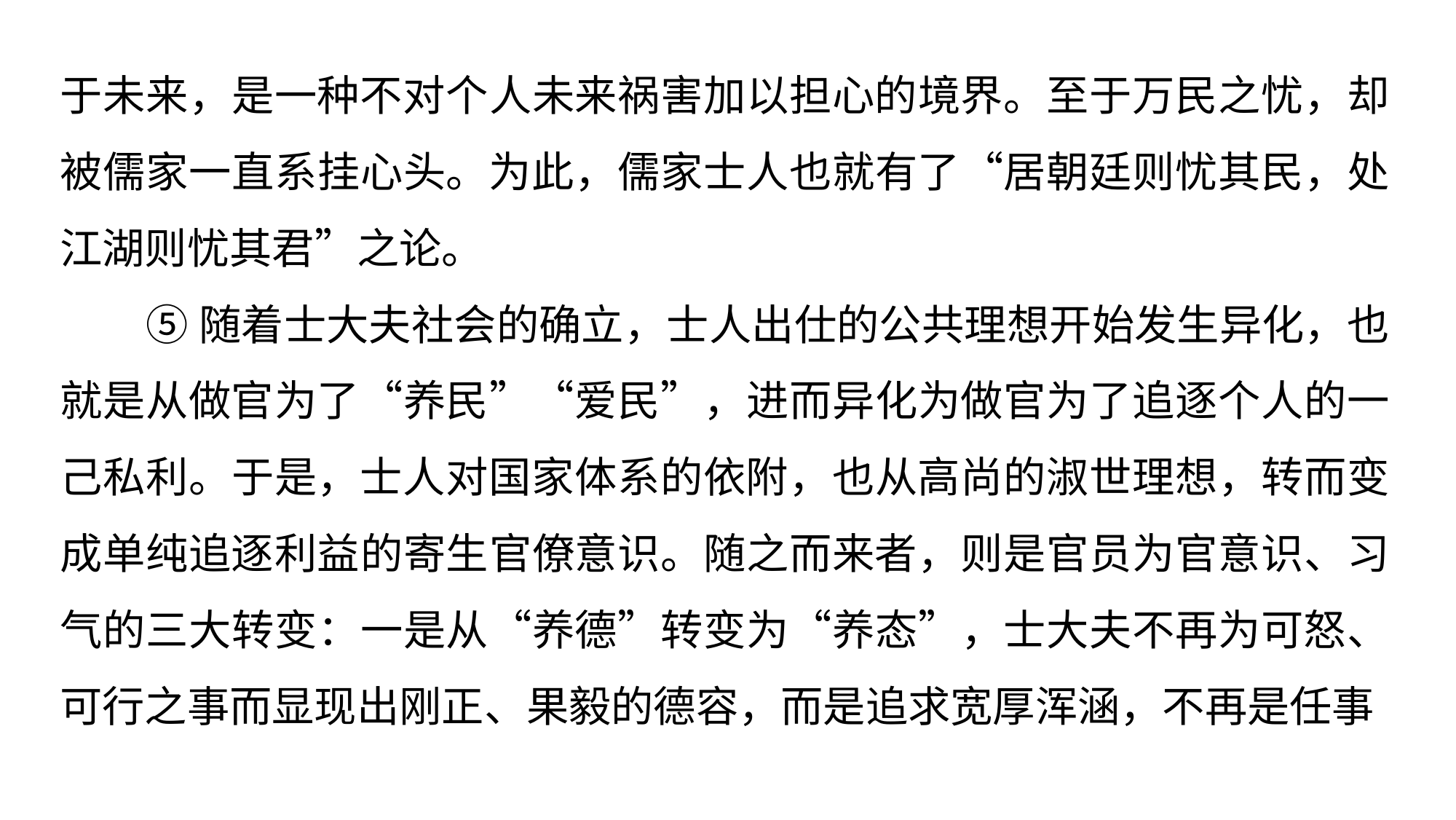

于未来，是一种不对个人未来祸害加以担心的境界。至于万民之忧，却被儒家一直系挂心头。为此，儒家士人也就有了“居朝廷则忧其民，处江湖则忧其君”之论。
⑤随着士大夫社会的确立，士人出仕的公共理想开始发生异化，也就是从做官为了“养民”“爱民”，进而异化为做官为了追逐个人的一己私利。于是，士人对国家体系的依附，也从高尚的淑世理想，转而变成单纯追逐利益的寄生官僚意识。随之而来者，则是官员为官意识、习气的三大转变：一是从“养德”转变为“养态”，士大夫不再为可怒、可行之事而显现出刚正、果毅的德容，而是追求宽厚浑涵，不再是任事